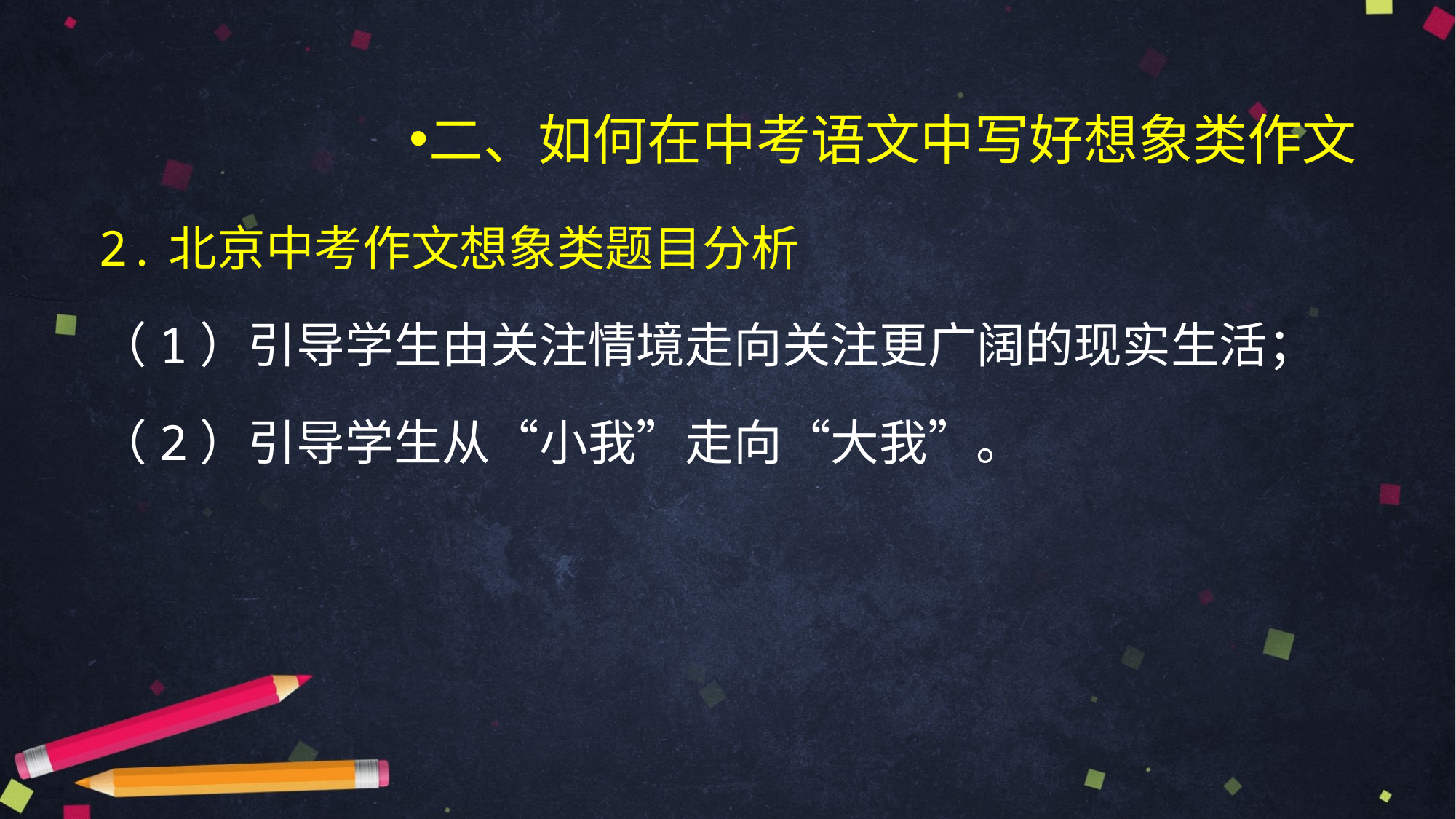

二、如何在中考语文中写好想象类作文
2.北京中考作文想象类题目分析
（1）引导学生由关注情境走向关注更广阔的现实生活；
（2）引导学生从“小我”走向“大我”。